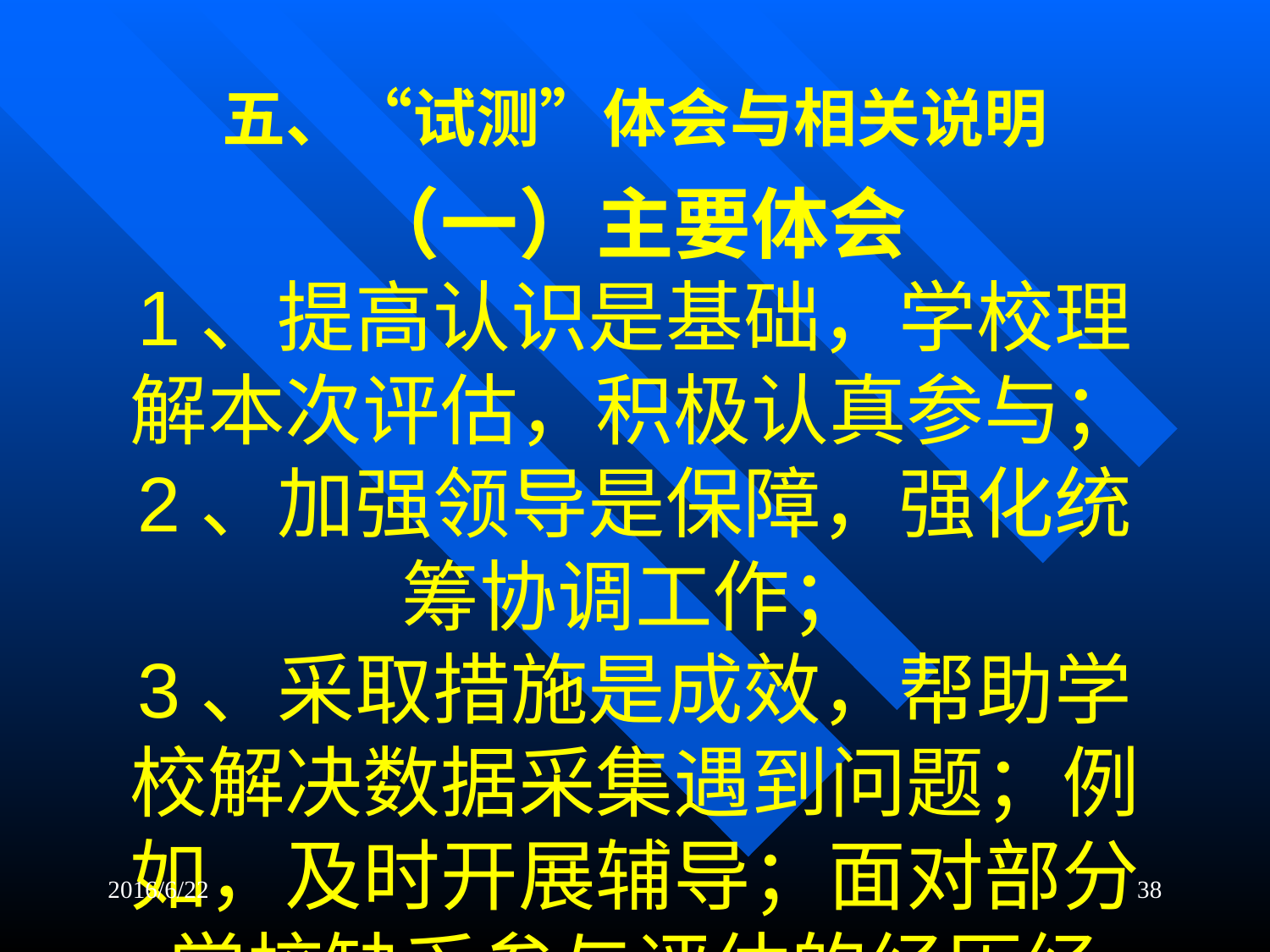

五、“试测”体会与相关说明
（一）主要体会
1、提高认识是基础，学校理解本次评估，积极认真参与；
2、加强领导是保障，强化统筹协调工作；
3、采取措施是成效，帮助学校解决数据采集遇到问题；例如，及时开展辅导；面对部分学校缺乏参与评估的经历经验，建立省级咨询微信群，有经验的老师在群里及时解决问题，督促数据采集进度等。
2016/6/22
38